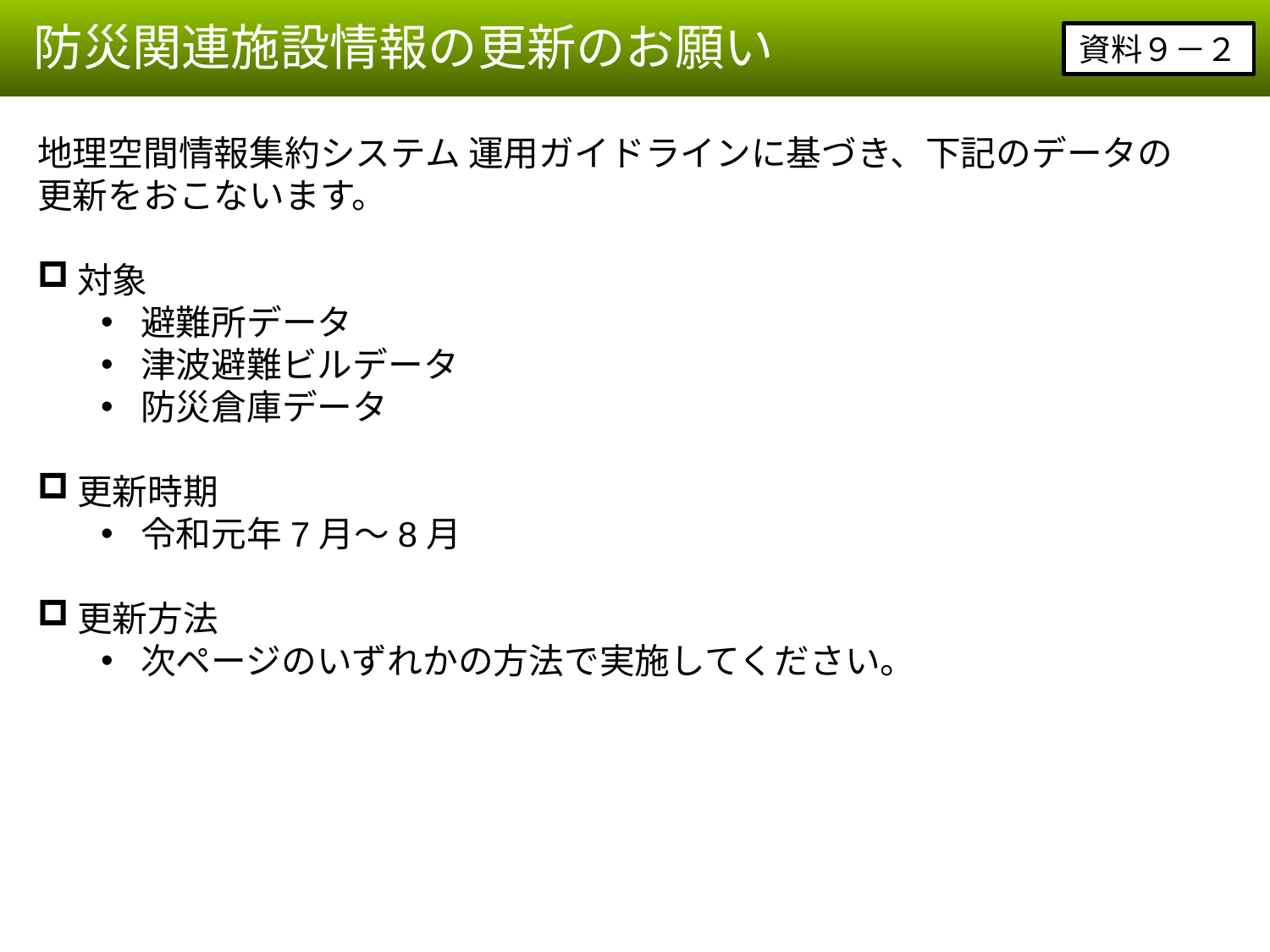

防災関連施設情報の更新のお願い
資料９－２
地理空間情報集約システム 運用ガイドラインに基づき、下記のデータの更新をおこないます。

対象
避難所データ
津波避難ビルデータ
防災倉庫データ

更新時期
令和元年7月～8月

更新方法
次ページのいずれかの方法で実施してください。